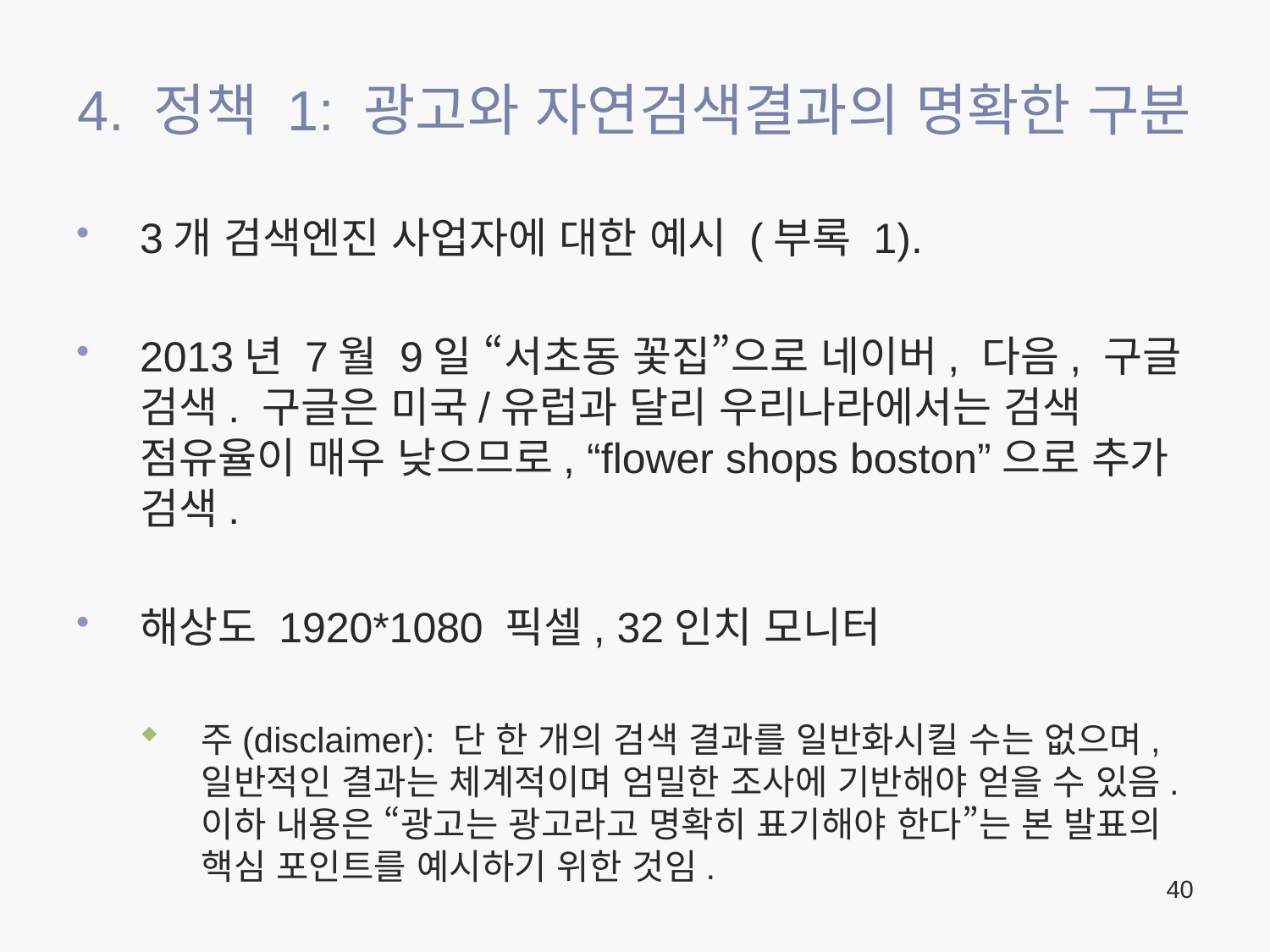

# 4. 정책 1: 광고와 자연검색결과의 명확한 구분
3개 검색엔진 사업자에 대한 예시 (부록 1).

2013년 7월 9일 “서초동 꽃집”으로 네이버, 다음, 구글 검색. 구글은 미국/유럽과 달리 우리나라에서는 검색 점유율이 매우 낮으므로, “flower shops boston”으로 추가 검색.

해상도 1920*1080 픽셀, 32인치 모니터

주(disclaimer): 단 한 개의 검색 결과를 일반화시킬 수는 없으며, 일반적인 결과는 체계적이며 엄밀한 조사에 기반해야 얻을 수 있음. 이하 내용은 “광고는 광고라고 명확히 표기해야 한다”는 본 발표의 핵심 포인트를 예시하기 위한 것임.
40